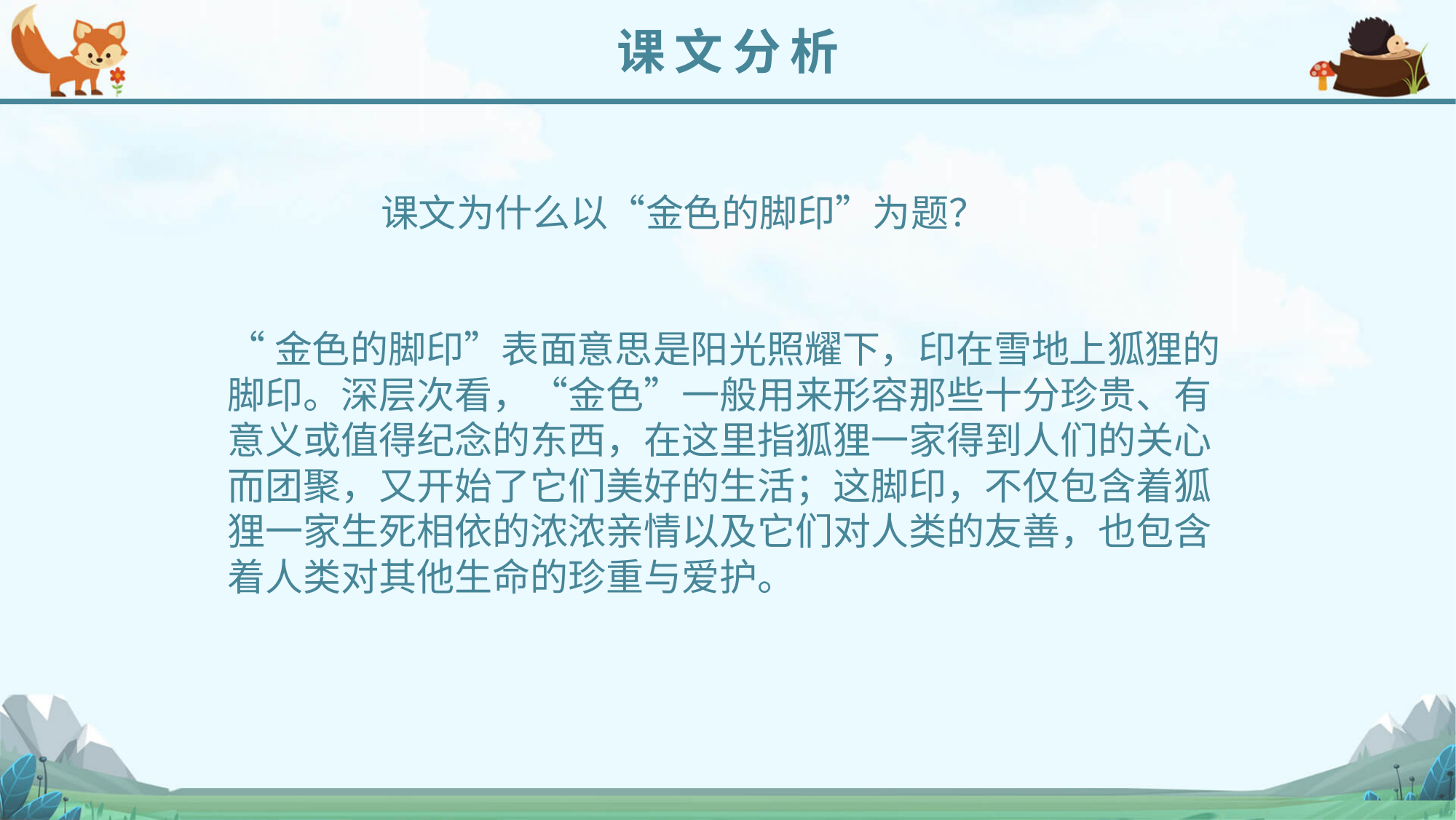

课文分析

课文为什么以“金色的脚印”为题？
“金色的脚印”表面意思是阳光照耀下，印在雪地上狐狸的脚印。深层次看，“金色”一般用来形容那些十分珍贵、有意义或值得纪念的东西，在这里指狐狸一家得到人们的关心而团聚，又开始了它们美好的生活；这脚印，不仅包含着狐狸一家生死相依的浓浓亲情以及它们对人类的友善，也包含着人类对其他生命的珍重与爱护。